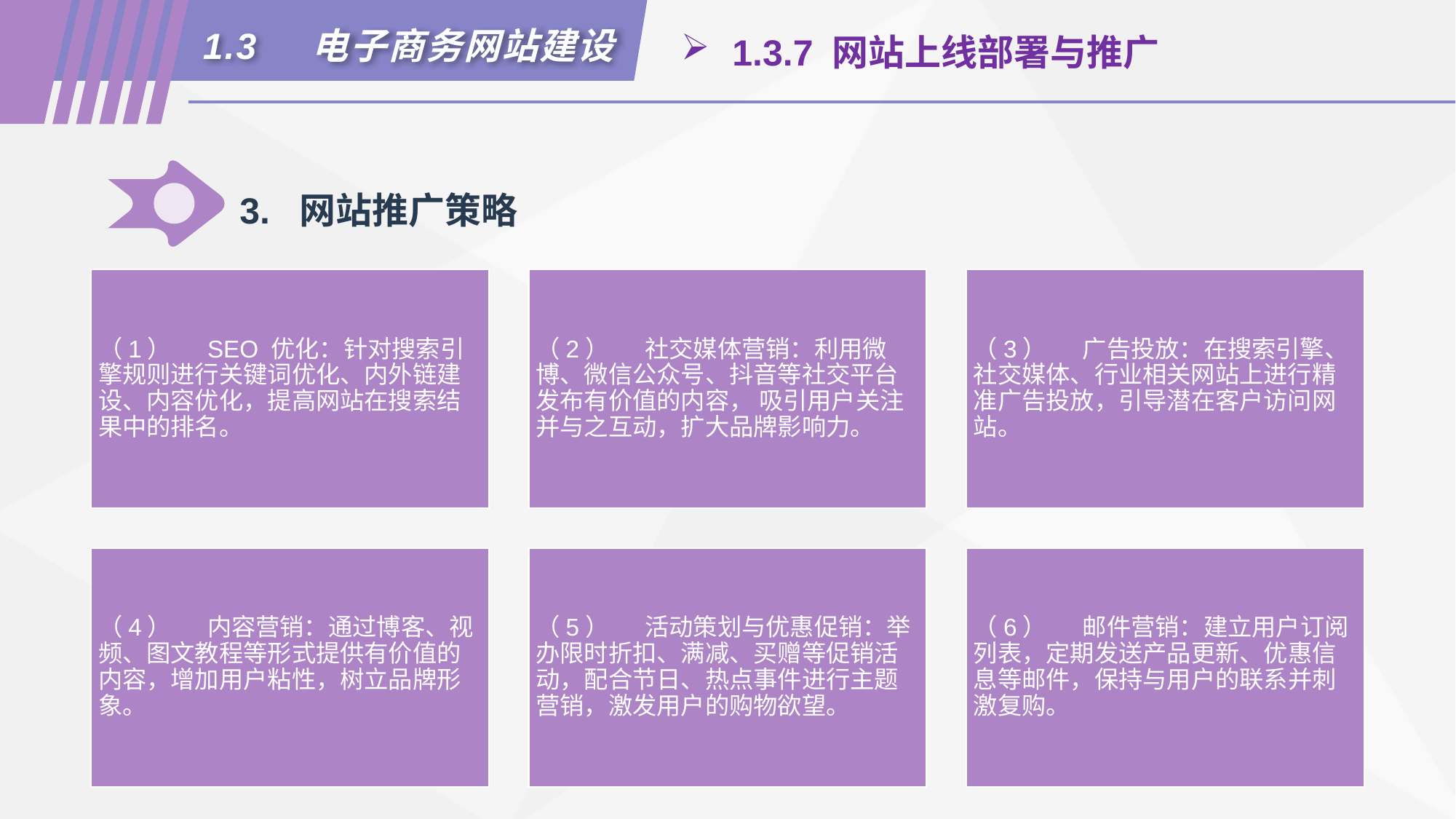

1.3	电子商务网站建设
 1.3.7 网站上线部署与推广

3.  网站推广策略
（1）	SEO 优化：针对搜索引擎规则进行关键词优化、内外链建设、内容优化，提高网站在搜索结果中的排名。
（2）	社交媒体营销：利用微博、微信公众号、抖音等社交平台发布有价值的内容， 吸引用户关注并与之互动，扩大品牌影响力。
（3）	广告投放：在搜索引擎、社交媒体、行业相关网站上进行精准广告投放，引导潜在客户访问网站。
（4）	内容营销：通过博客、视频、图文教程等形式提供有价值的内容，增加用户粘性，树立品牌形象。
（5）	活动策划与优惠促销：举办限时折扣、满减、买赠等促销活动，配合节日、热点事件进行主题营销，激发用户的购物欲望。
（6）	邮件营销：建立用户订阅列表，定期发送产品更新、优惠信息等邮件，保持与用户的联系并刺激复购。